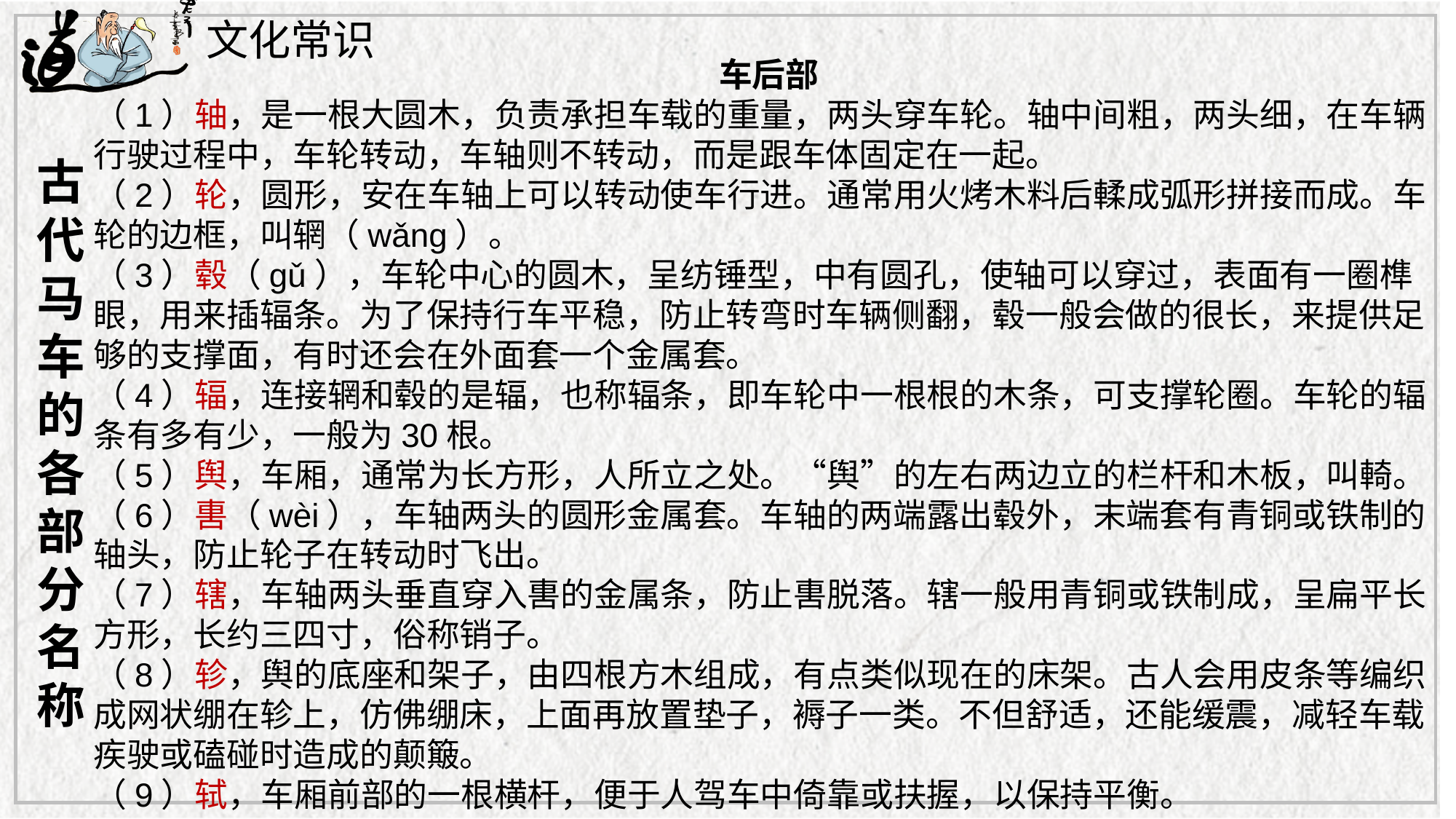

文化常识
车后部
（1）轴，是一根大圆木，负责承担车载的重量，两头穿车轮。轴中间粗，两头细，在车辆行驶过程中，车轮转动，车轴则不转动，而是跟车体固定在一起。
（2）轮，圆形，安在车轴上可以转动使车行进。通常用火烤木料后輮成弧形拼接而成。车轮的边框，叫辋（wǎnɡ）。
（3）毂（gǔ），车轮中心的圆木，呈纺锤型，中有圆孔，使轴可以穿过，表面有一圈榫眼，用来插辐条。为了保持行车平稳，防止转弯时车辆侧翻，毂一般会做的很长，来提供足够的支撑面，有时还会在外面套一个金属套。
（4）辐，连接辋和毂的是辐，也称辐条，即车轮中一根根的木条，可支撑轮圈。车轮的辐条有多有少，一般为30根。
（5）舆，车厢，通常为长方形，人所立之处。“舆”的左右两边立的栏杆和木板，叫輢。
（6）軎（wèi），车轴两头的圆形金属套。车轴的两端露出毂外，末端套有青铜或铁制的轴头，防止轮子在转动时飞出。
（7）辖，车轴两头垂直穿入軎的金属条，防止軎脱落。辖一般用青铜或铁制成，呈扁平长方形，长约三四寸，俗称销子。
（8）轸，舆的底座和架子，由四根方木组成，有点类似现在的床架。古人会用皮条等编织成网状绷在轸上，仿佛绷床，上面再放置垫子，褥子一类。不但舒适，还能缓震，减轻车载疾驶或磕碰时造成的颠簸。
（9）轼，车厢前部的一根横杆，便于人驾车中倚靠或扶握，以保持平衡。
古代马车的各部分名称